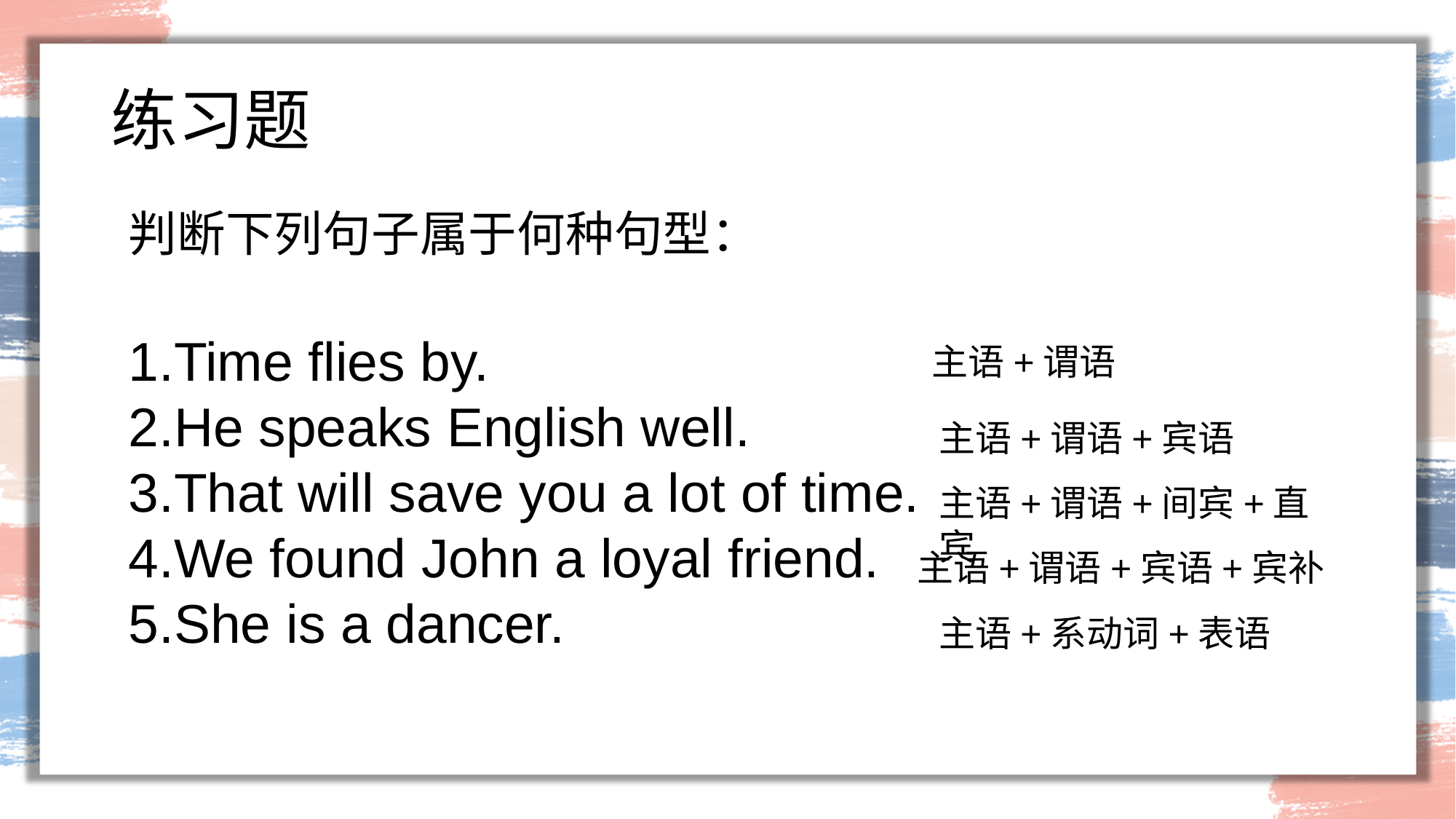

# 练习题
判断下列句子属于何种句型：

Time flies by.
He speaks English well.
That will save you a lot of time.
We found John a loyal friend.
She is a dancer.
主语+谓语
主语+谓语+宾语
主语+谓语+间宾+直宾
主语+谓语+宾语+宾补
主语+系动词+表语